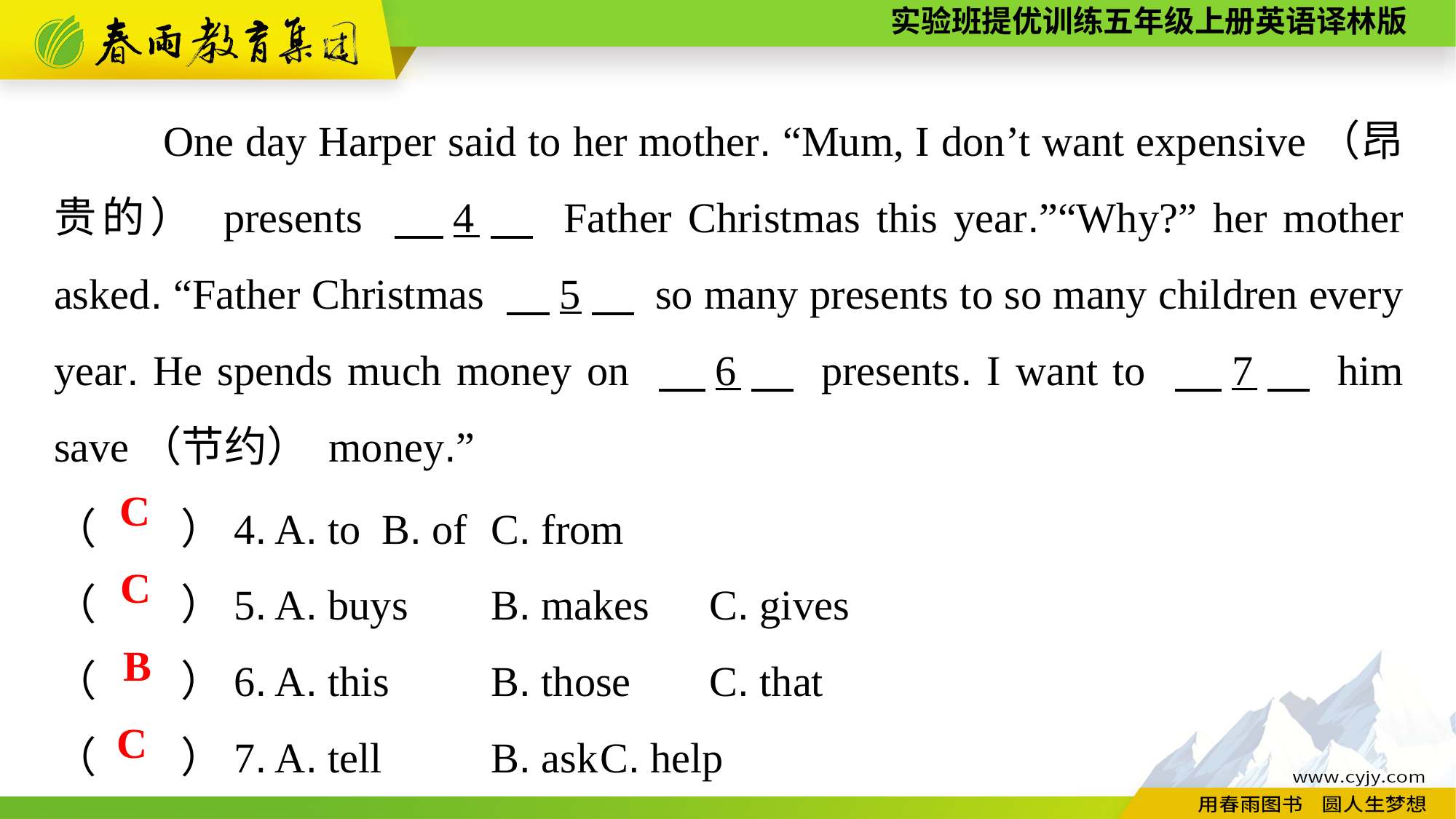

One day Harper said to her mother. “Mum, I don’t want expensive（昂贵的） presents 　4　 Father Christmas this year.”“Why?” her mother asked. “Father Christmas 　5　 so many presents to so many children every year. He spends much money on 　6　 presents. I want to 　7　 him save（节约） money.”
（　　）4. A. to	B. of	C. from
（　　）5. A. buys	B. makes	C. gives
（　　）6. A. this	B. those	C. that
（　　）7. A. tell	B. ask	C. help
C
C
B
C